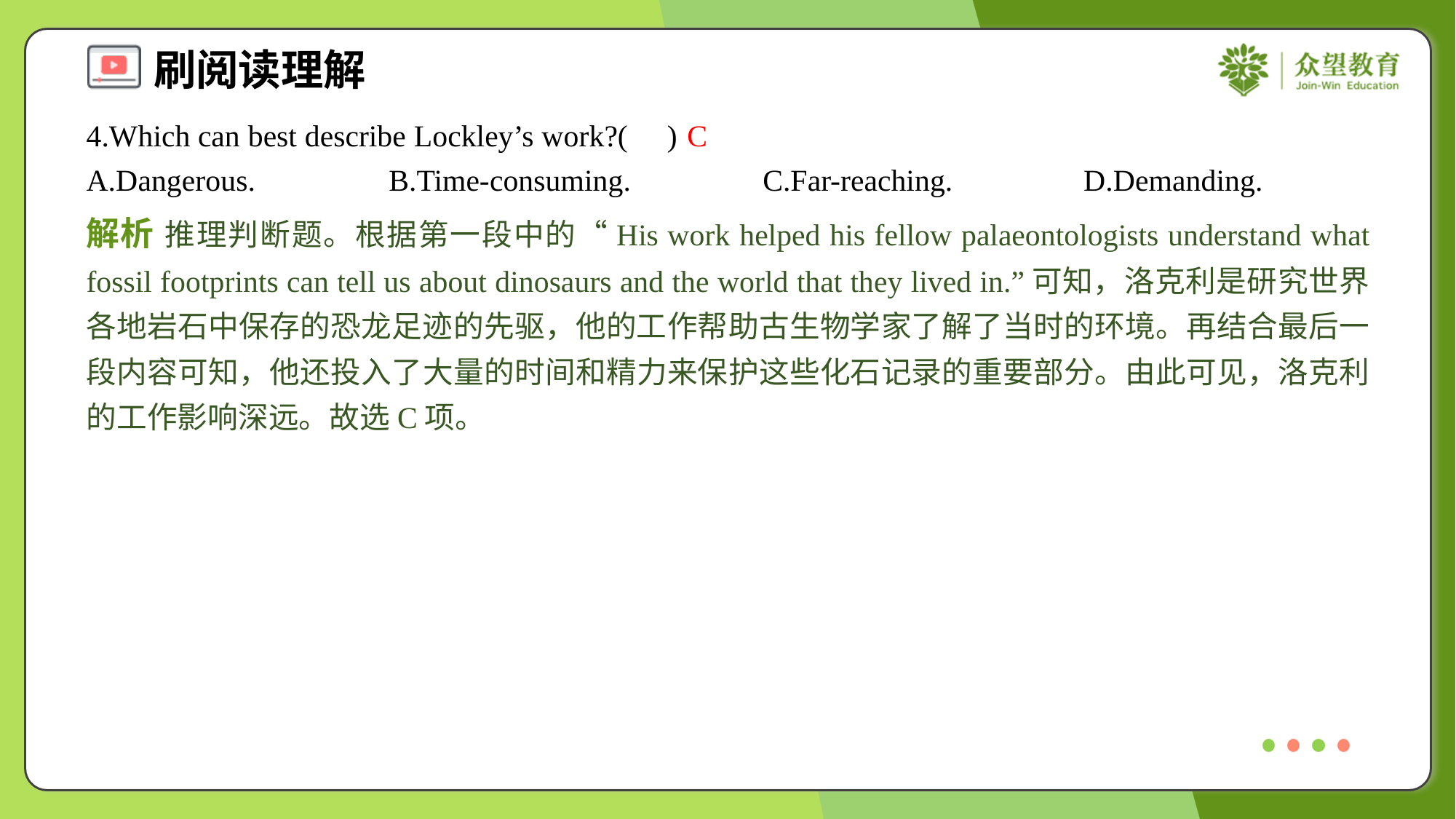

4.Which can best describe Lockley’s work?(     )
C
A.Dangerous.	B.Time-consuming.	C.Far-reaching.	D.Demanding.
解析 推理判断题。根据第一段中的“His work helped his fellow palaeontologists understand what fossil footprints can tell us about dinosaurs and the world that they lived in.”可知，洛克利是研究世界各地岩石中保存的恐龙足迹的先驱，他的工作帮助古生物学家了解了当时的环境。再结合最后一段内容可知，他还投入了大量的时间和精力来保护这些化石记录的重要部分。由此可见，洛克利的工作影响深远。故选C项。